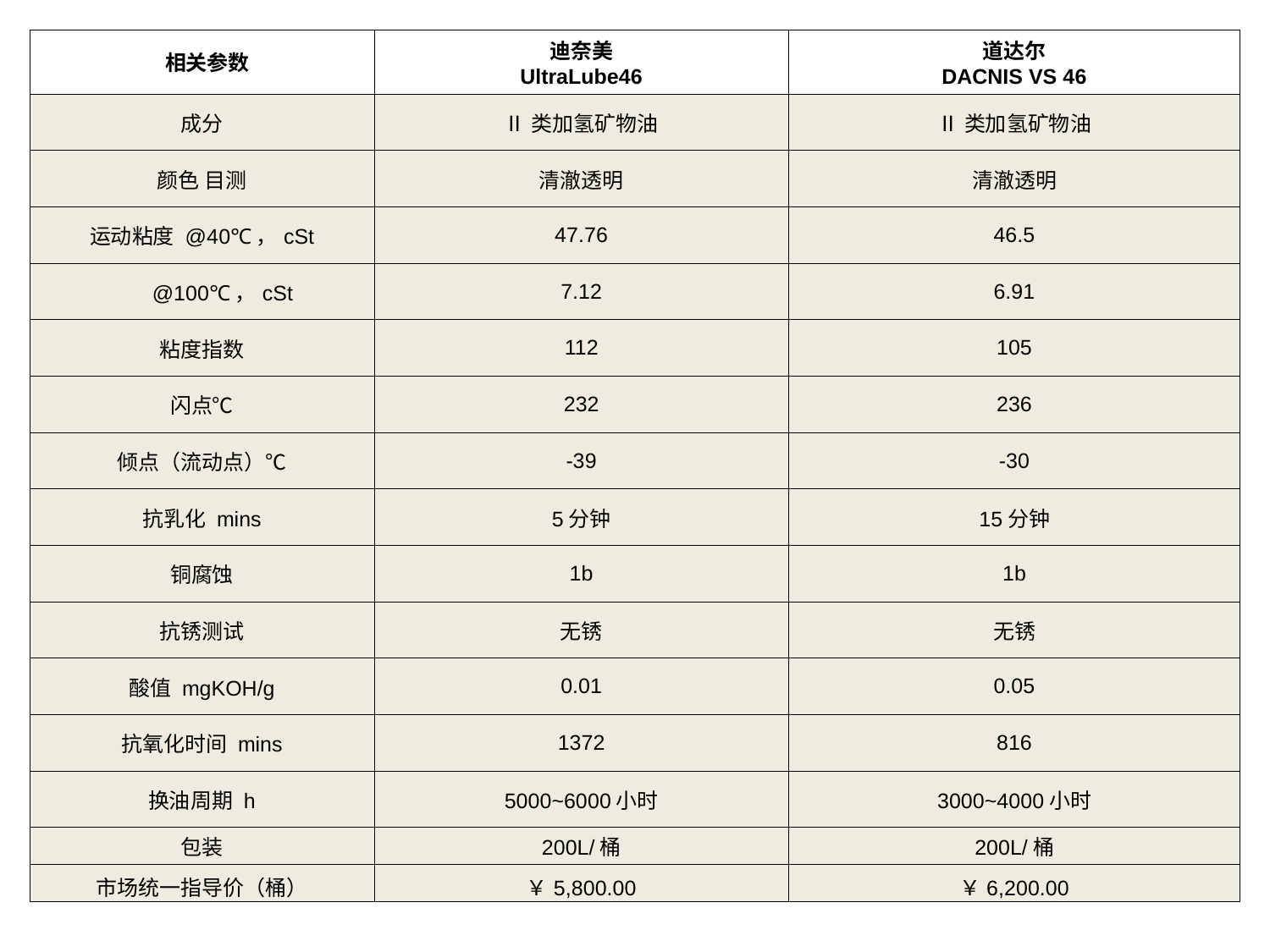

| 相关参数 | 迪奈美 UltraLube46 | 道达尔 DACNIS VS 46 |
| --- | --- | --- |
| 成分 | Ⅱ类加氢矿物油 | Ⅱ类加氢矿物油 |
| 颜色 目测 | 清澈透明 | 清澈透明 |
| 运动粘度 @40℃，cSt | 47.76 | 46.5 |
| @100℃，cSt | 7.12 | 6.91 |
| 粘度指数 | 112 | 105 |
| 闪点℃ | 232 | 236 |
| 倾点（流动点）℃ | -39 | -30 |
| 抗乳化 mins | 5分钟 | 15分钟 |
| 铜腐蚀 | 1b | 1b |
| 抗锈测试 | 无锈 | 无锈 |
| 酸值 mgKOH/g | 0.01 | 0.05 |
| 抗氧化时间 mins | 1372 | 816 |
| 换油周期 h | 5000~6000小时 | 3000~4000小时 |
| 包装 | 200L/桶 | 200L/桶 |
| 市场统一指导价（桶） | ￥5,800.00 | ￥6,200.00 |